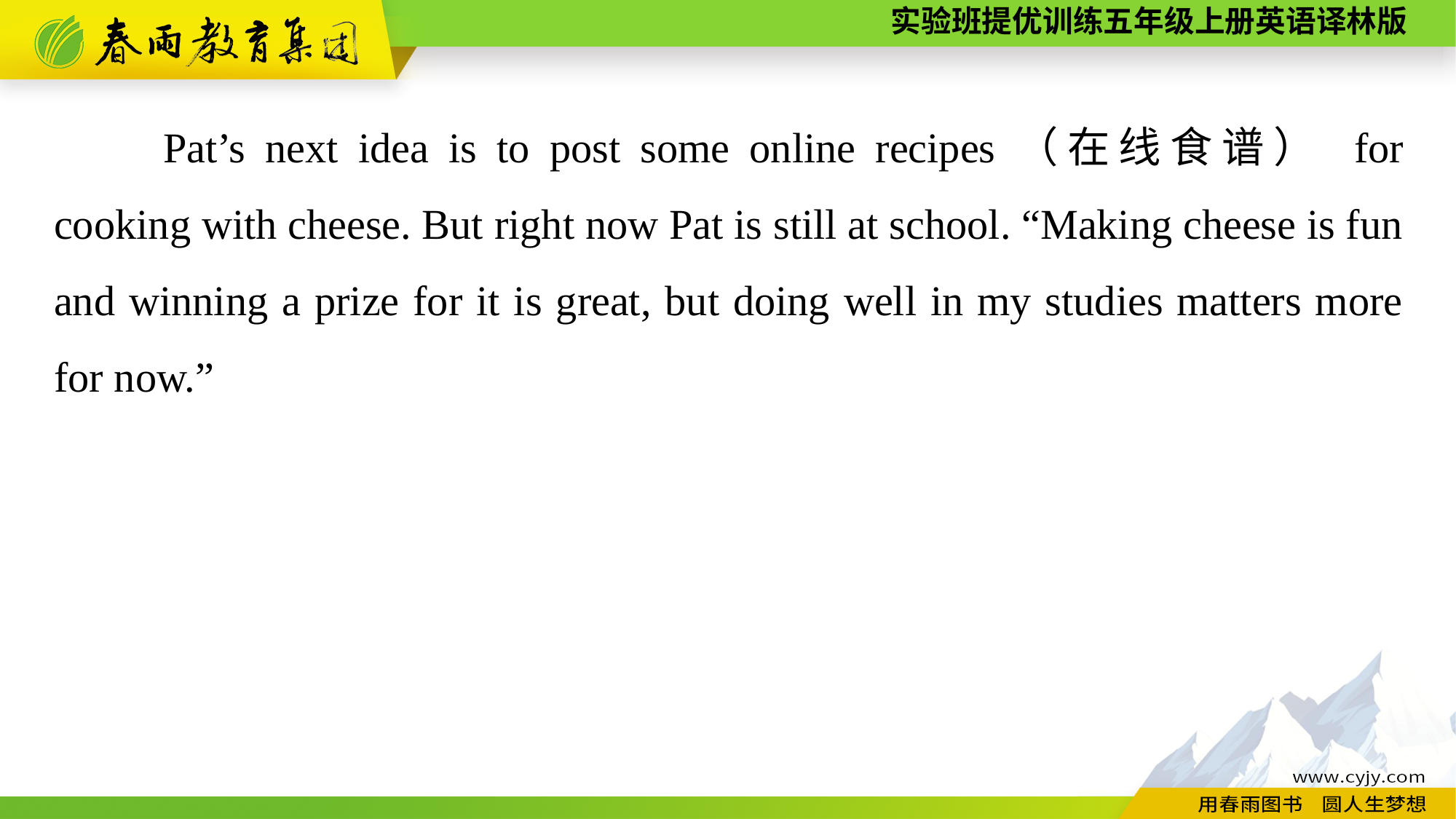

Pat’s next idea is to post some online recipes（在线食谱） for cooking with cheese. But right now Pat is still at school. “Making cheese is fun and winning a prize for it is great, but doing well in my studies matters more for now.”